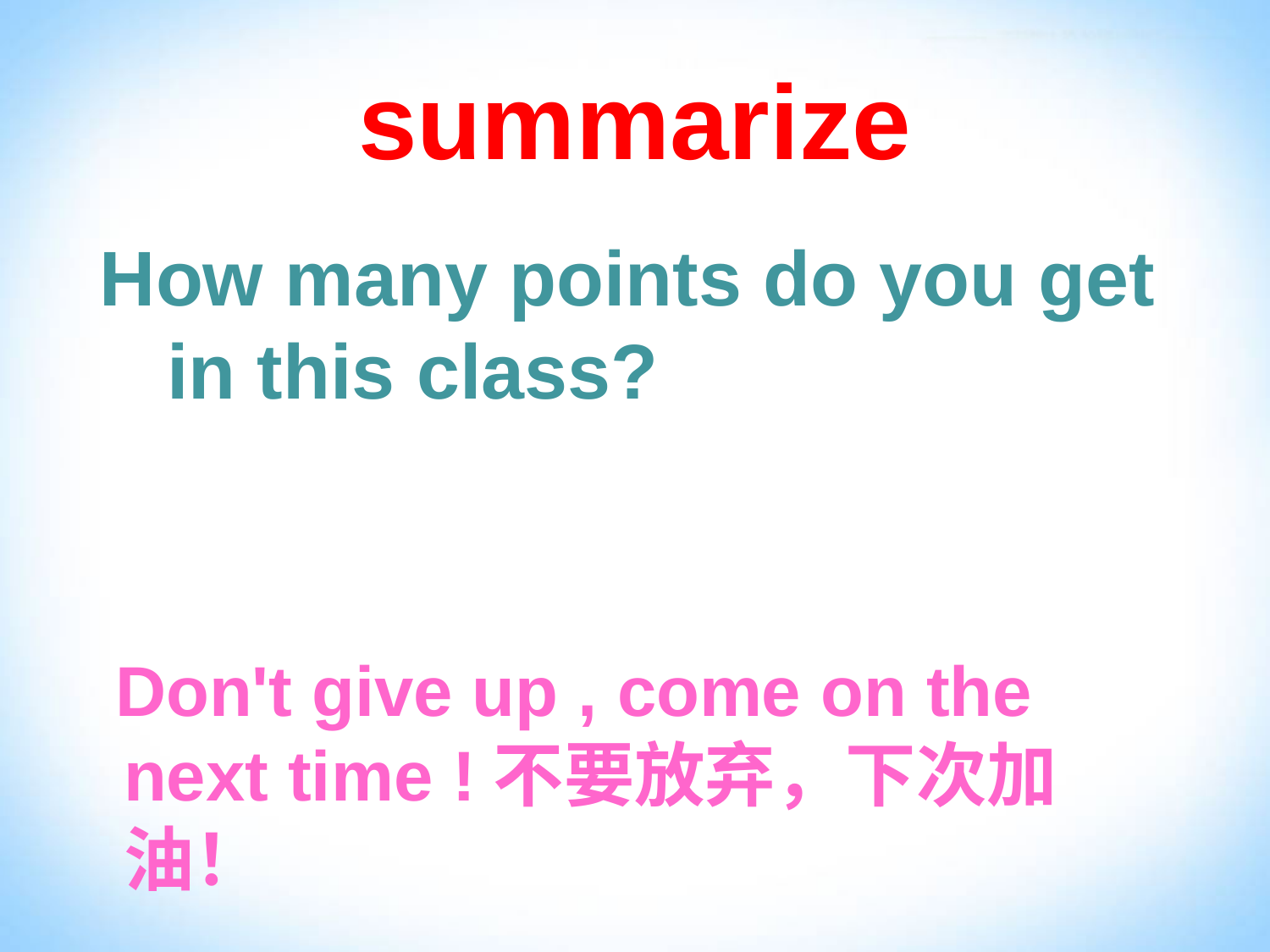

# summarize
  How many points do you get   in this class?

  Don't give up , come on the next time !不要放弃，下次加油！